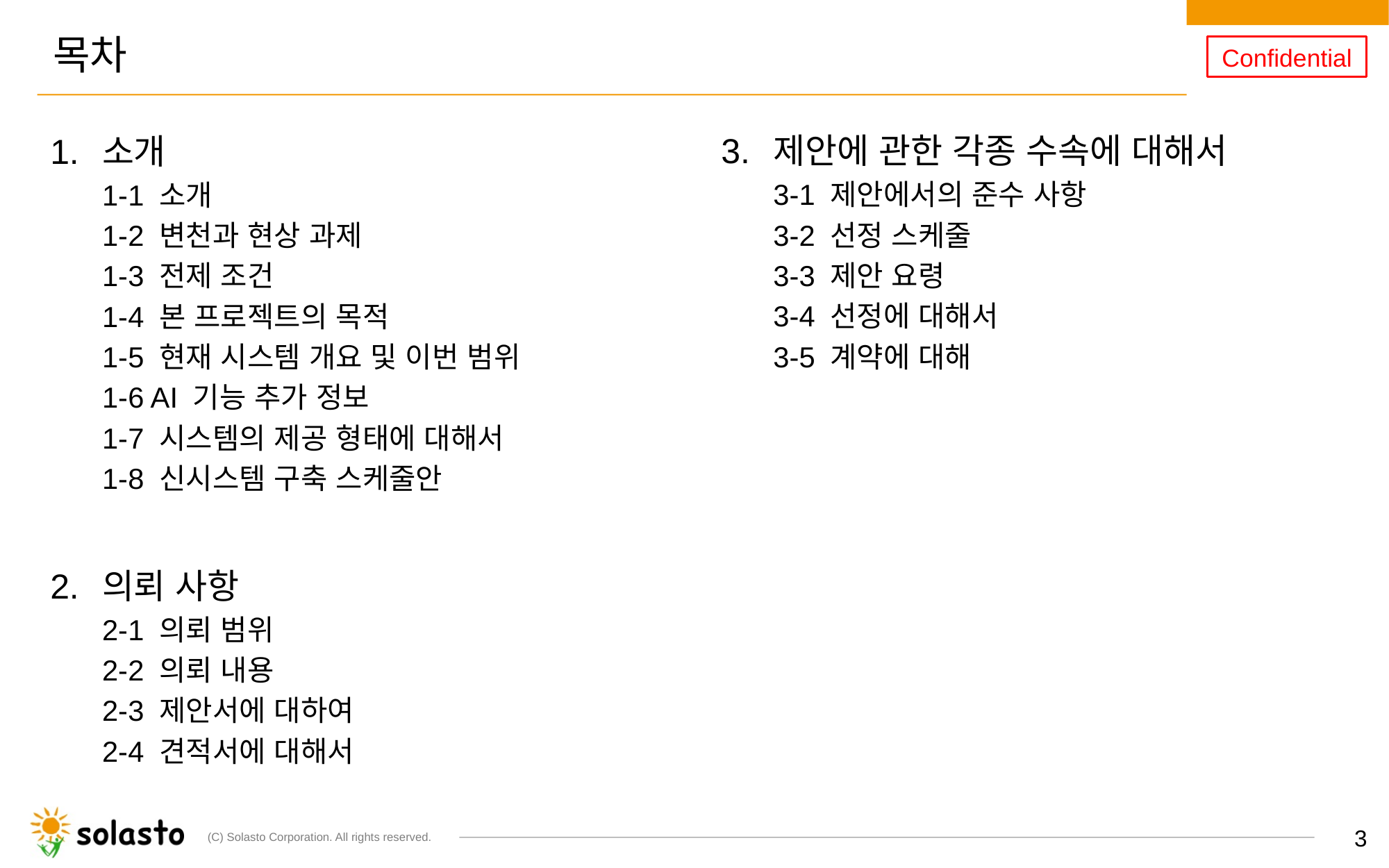

# 목차
소개
1-1 소개
1-2 변천과 현상 과제
1-3 전제 조건
1-4 본 프로젝트의 목적
1-5 현재 시스템 개요 및 이번 범위
1-6 AI 기능 추가 정보
1-7 시스템의 제공 형태에 대해서
1-8 신시스템 구축 스케줄안

의뢰 사항
2-1 의뢰 범위
2-2 의뢰 내용
2-3 제안서에 대하여
2-4 견적서에 대해서
제안에 관한 각종 수속에 대해서
3-1 제안에서의 준수 사항
3-2 선정 스케줄
3-3 제안 요령
3-4 선정에 대해서
3-5 계약에 대해